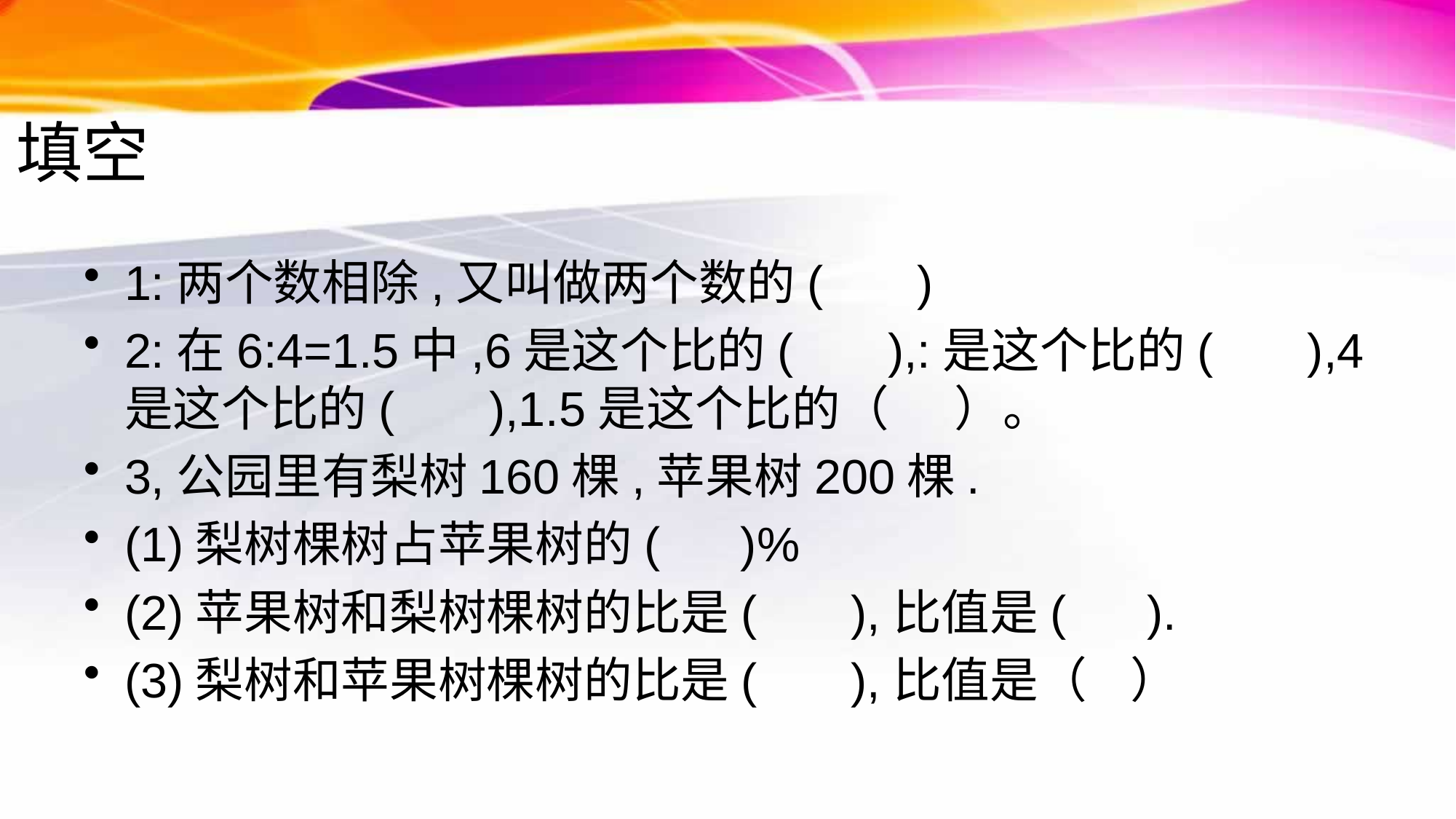

# 填空
1:两个数相除,又叫做两个数的(       )
2:在6:4=1.5中,6是这个比的(       ),:是这个比的(       ),4是这个比的(       ),1.5是这个比的（      ）。
3,公园里有梨树160棵,苹果树200棵.
(1)梨树棵树占苹果树的(      )%
(2)苹果树和梨树棵树的比是(       ),比值是(      ).
(3)梨树和苹果树棵树的比是(       ),比值是（    ）